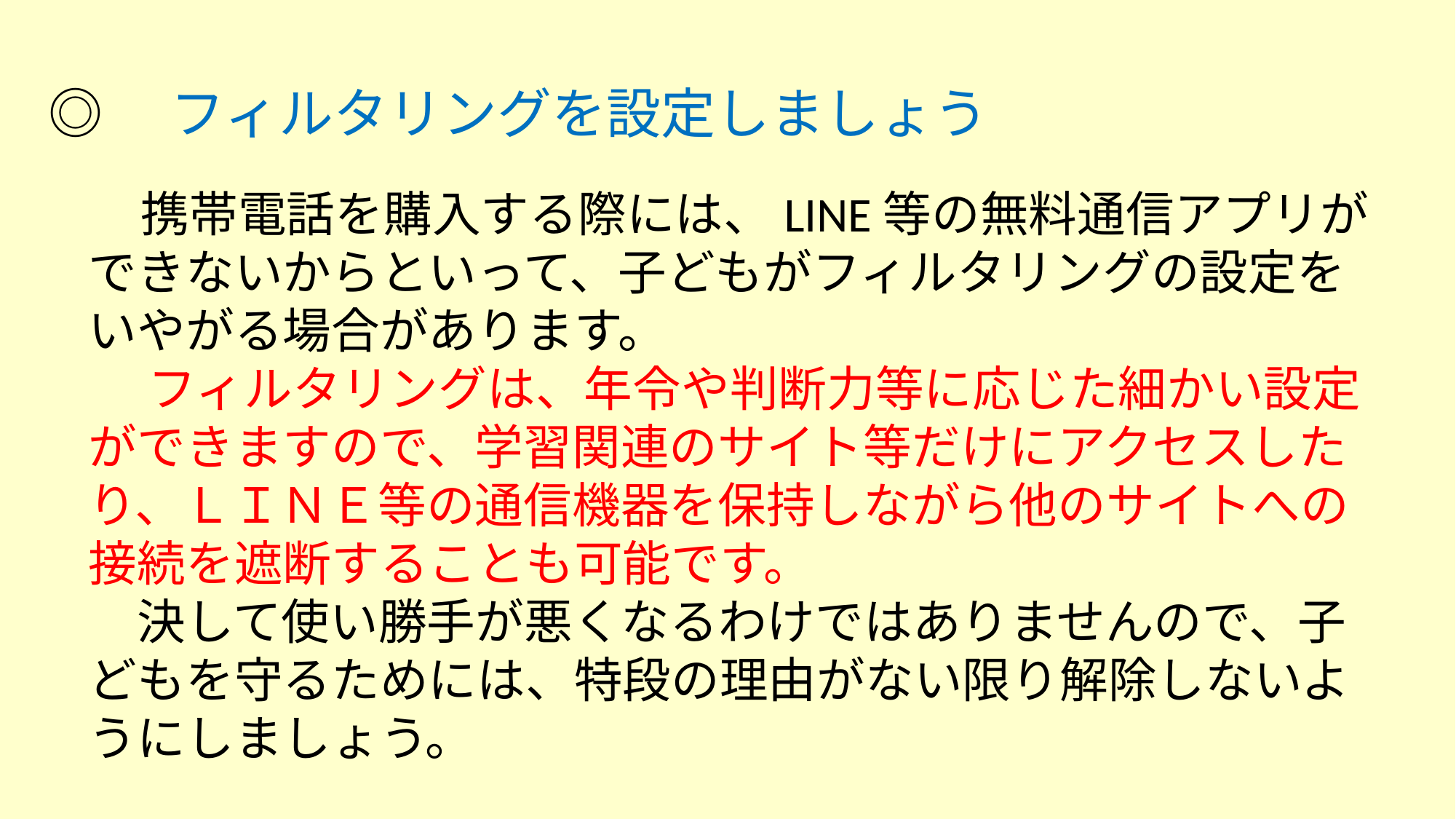

◎　フィルタリングを設定しましょう
 　  携帯電話を購入する際には、LINE等の無料通信アプリができないからといって、子どもがフィルタリングの設定をいやがる場合があります。
　 フィルタリングは、年令や判断力等に応じた細かい設定ができますので、学習関連のサイト等だけにアクセスしたり、ＬＩＮＥ等の通信機器を保持しながら他のサイトへの接続を遮断することも可能です。
　決して使い勝手が悪くなるわけではありませんので、子どもを守るためには、特段の理由がない限り解除しないようにしましょう。